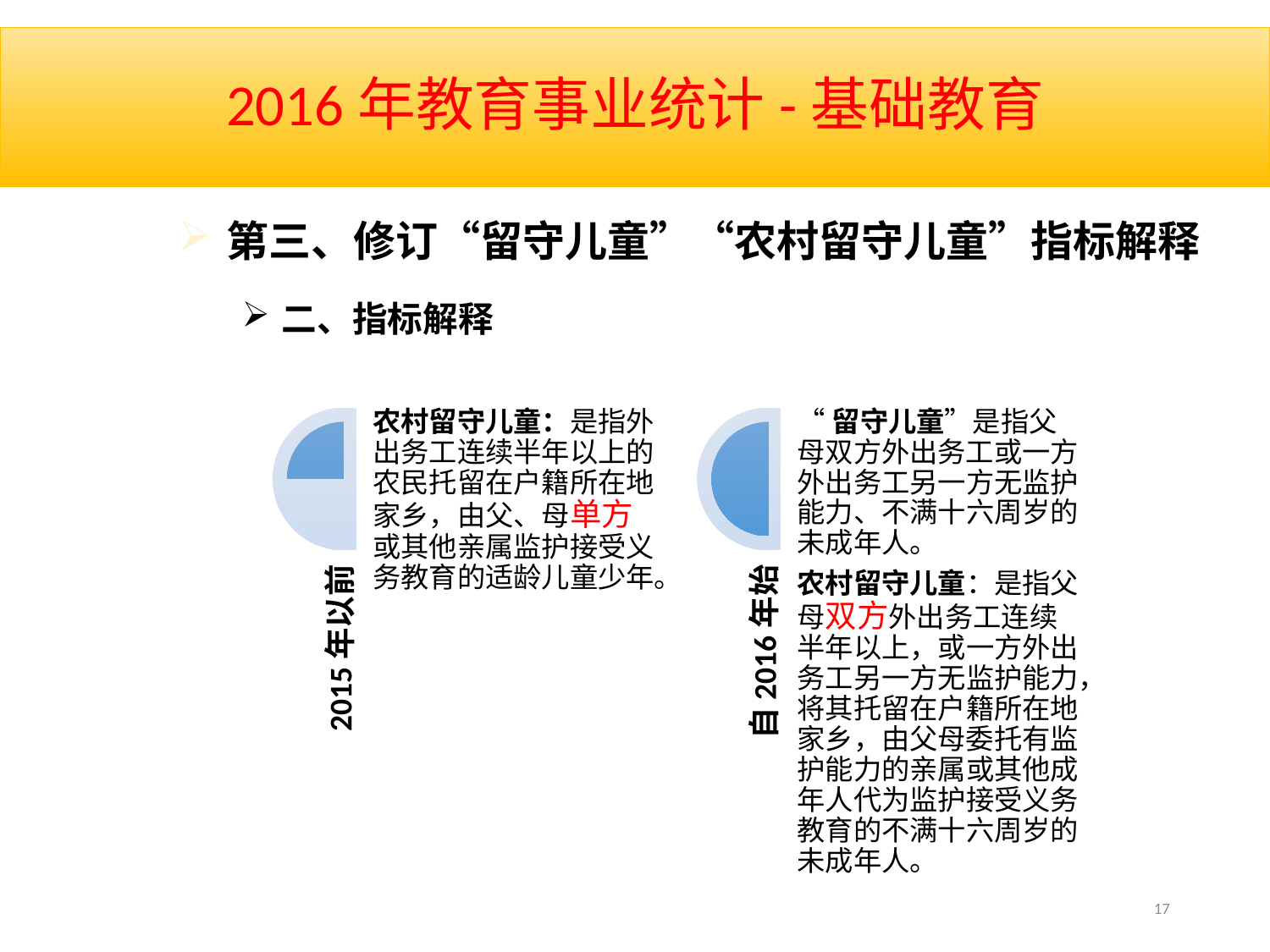

# 2016年教育事业统计-基础教育
第三、修订“留守儿童”“农村留守儿童”指标解释

二、指标解释

2015年以前
农村留守儿童：是指外出务工连续半年以上的农民托留在户籍所在地家乡，由父、母单方或其他亲属监护接受义务教育的适龄儿童少年。
自2016年始
“留守儿童”是指父母双方外出务工或一方外出务工另一方无监护能力、不满十六周岁的未成年人。
农村留守儿童：是指父母双方外出务工连续半年以上，或一方外出务工另一方无监护能力，将其托留在户籍所在地家乡，由父母委托有监护能力的亲属或其他成年人代为监护接受义务教育的不满十六周岁的未成年人。
17